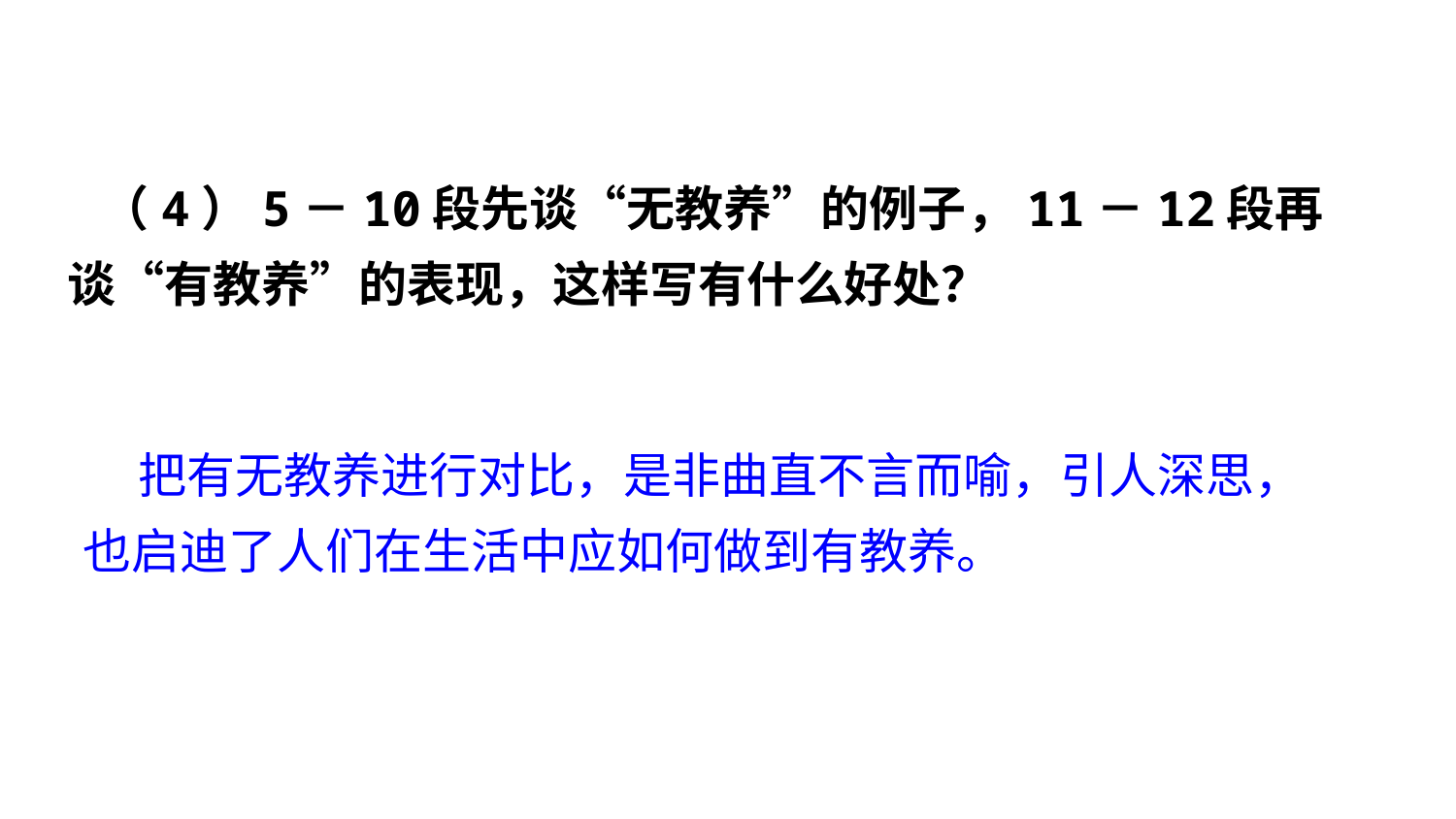

（4）5－10段先谈“无教养”的例子，11－12段再谈“有教养”的表现，这样写有什么好处？
    把有无教养进行对比，是非曲直不言而喻，引人深思，也启迪了人们在生活中应如何做到有教养。